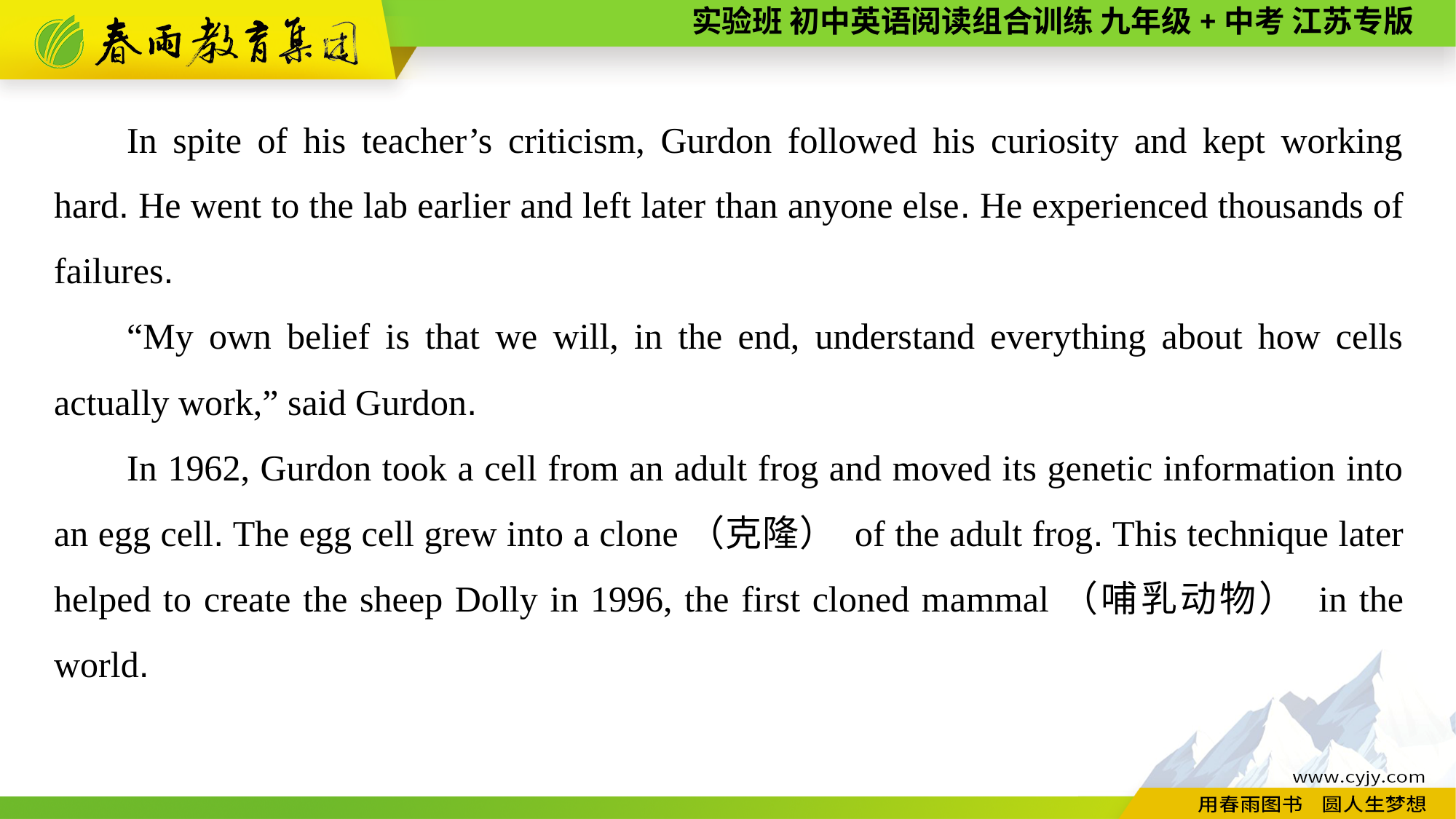

In spite of his teacher’s criticism, Gurdon followed his curiosity and kept working hard. He went to the lab earlier and left later than anyone else. He experienced thousands of failures.
“My own belief is that we will, in the end, understand everything about how cells actually work,” said Gurdon.
In 1962, Gurdon took a cell from an adult frog and moved its genetic information into an egg cell. The egg cell grew into a clone（克隆） of the adult frog. This technique later helped to create the sheep Dolly in 1996, the first cloned mammal（哺乳动物） in the world.